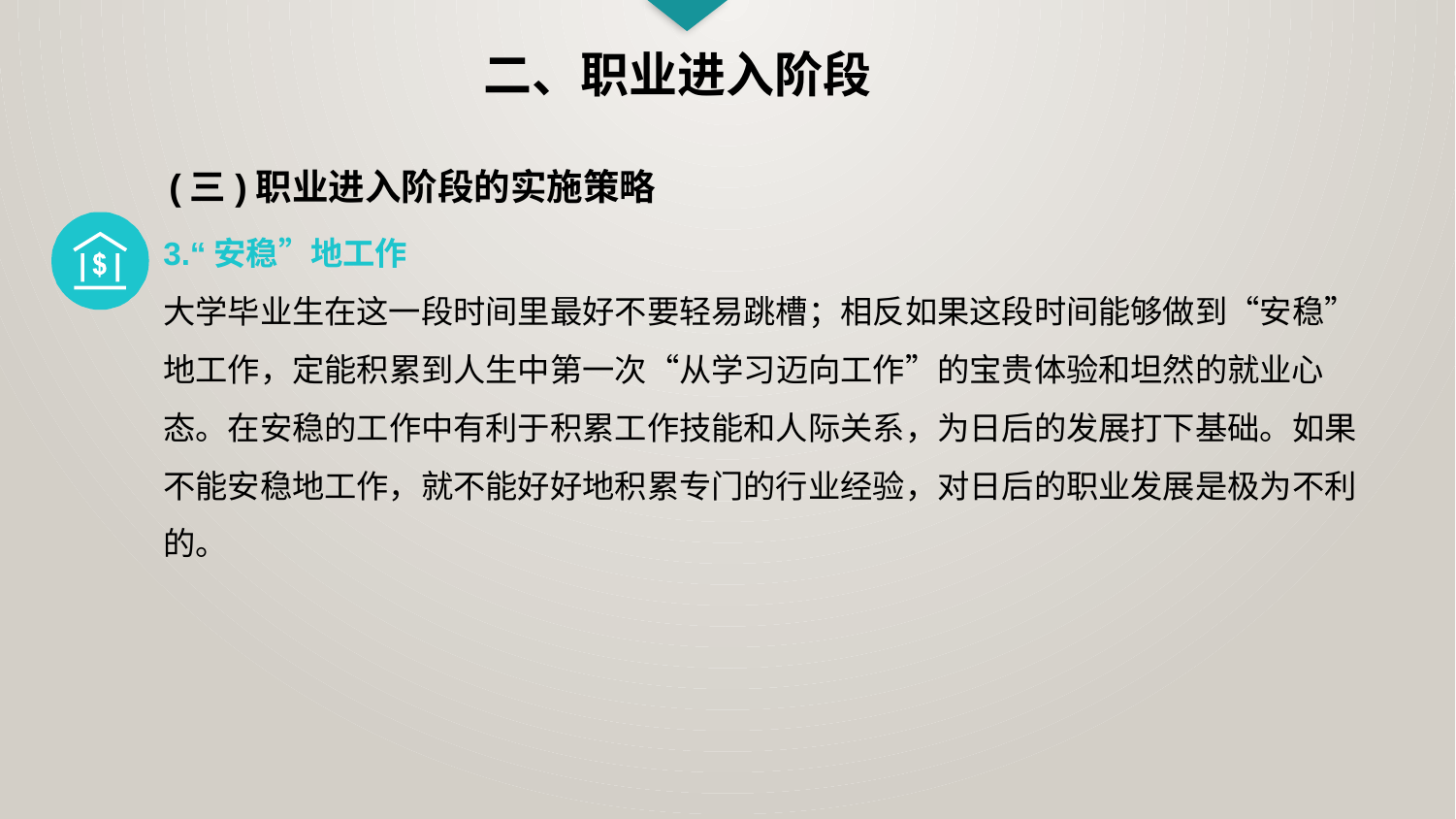

二、职业进入阶段
(三)职业进入阶段的实施策略
3.“安稳”地工作
大学毕业生在这一段时间里最好不要轻易跳槽；相反如果这段时间能够做到“安稳”地工作，定能积累到人生中第一次“从学习迈向工作”的宝贵体验和坦然的就业心态。在安稳的工作中有利于积累工作技能和人际关系，为日后的发展打下基础。如果不能安稳地工作，就不能好好地积累专门的行业经验，对日后的职业发展是极为不利的。

38